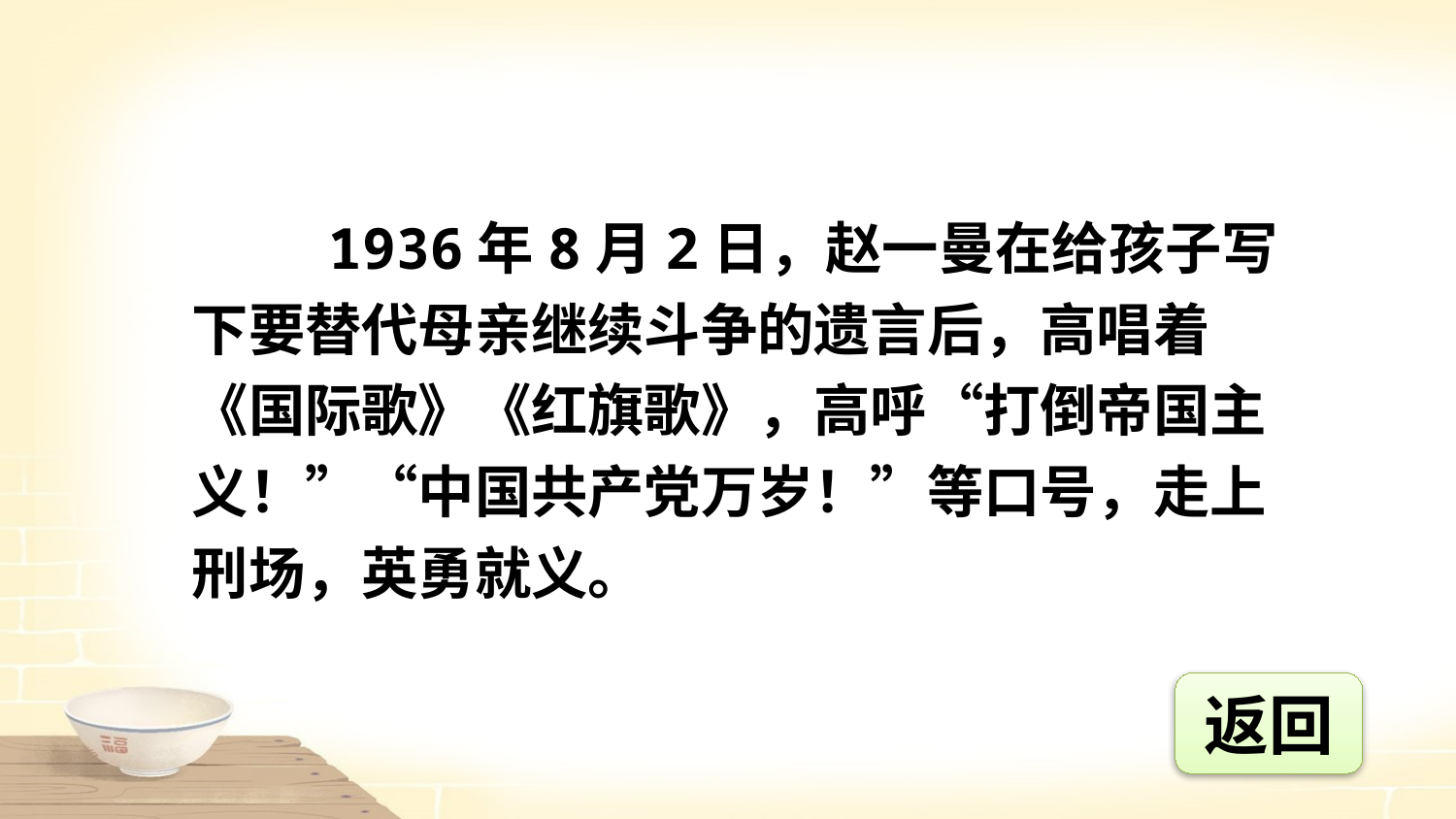

1936年8月2日，赵一曼在给孩子写下要替代母亲继续斗争的遗言后，高唱着《国际歌》《红旗歌》，高呼“打倒帝国主义！”“中国共产党万岁！”等口号，走上刑场，英勇就义。
返回